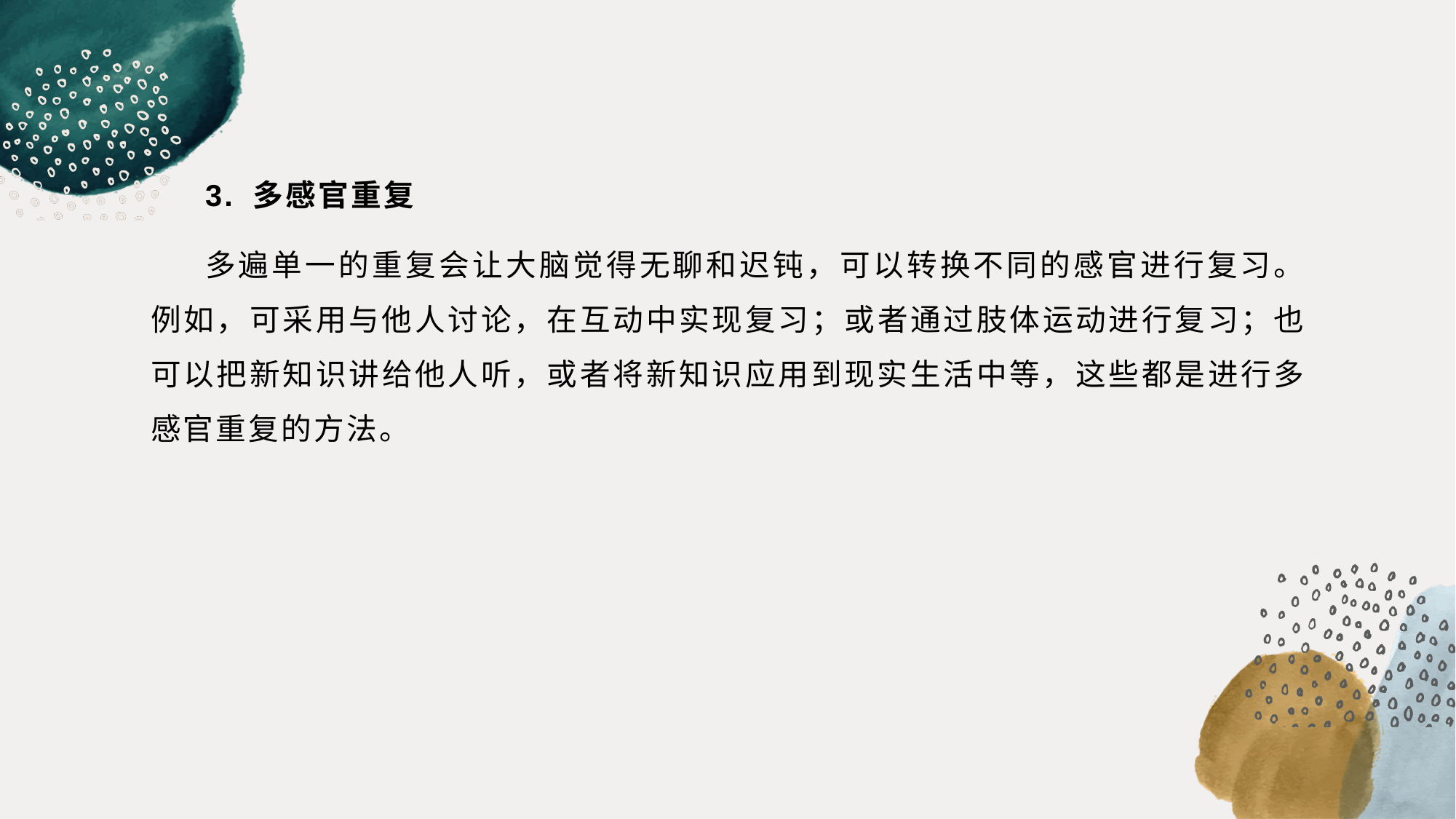

3. 多感官重复
多遍单一的重复会让大脑觉得无聊和迟钝，可以转换不同的感官进行复习。例如，可采用与他人讨论，在互动中实现复习；或者通过肢体运动进行复习；也可以把新知识讲给他人听，或者将新知识应用到现实生活中等，这些都是进行多感官重复的方法。